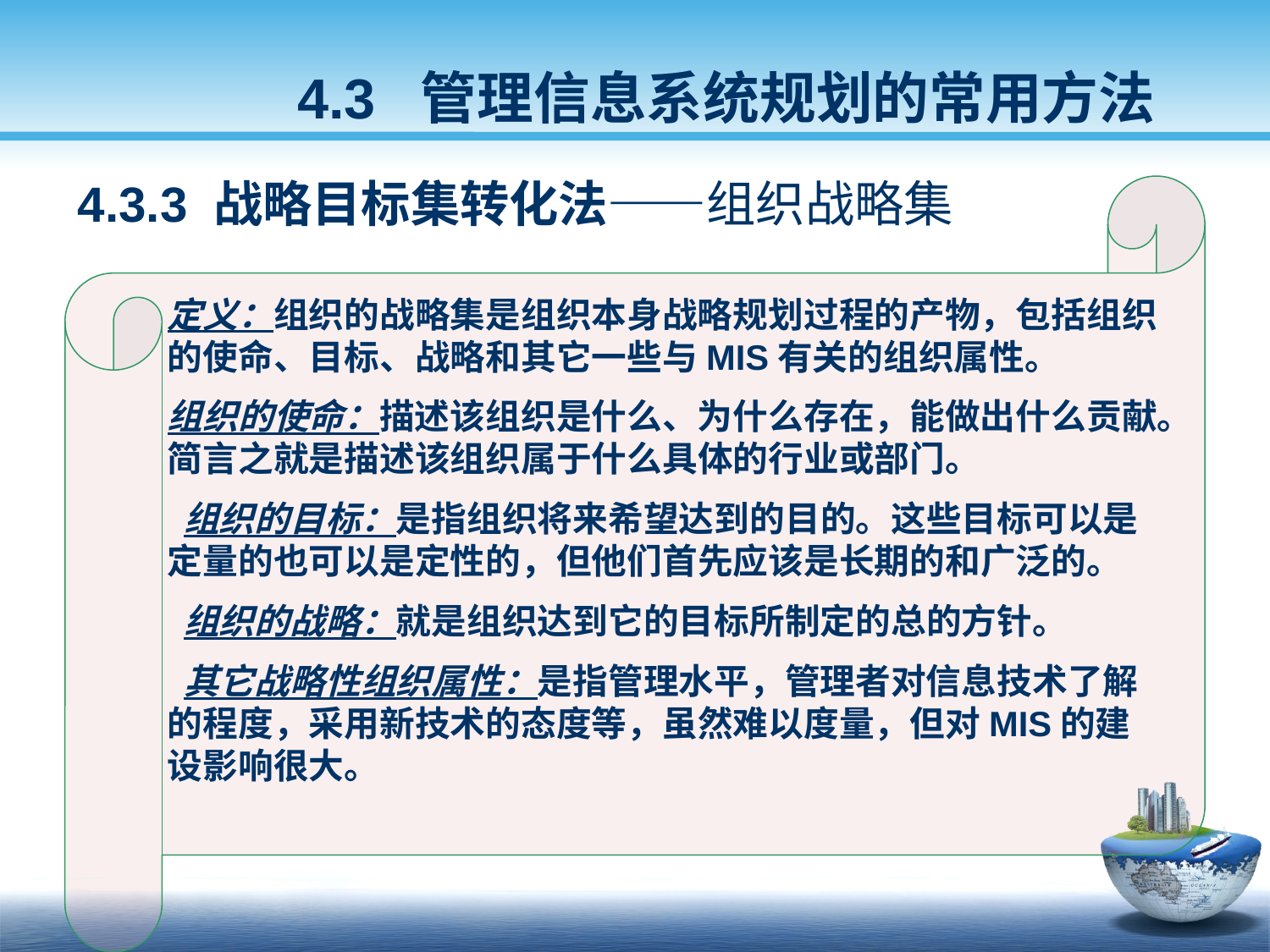

4.3  管理信息系统规划的常用方法
4.3.3 战略目标集转化法——组织战略集

定义：组织的战略集是组织本身战略规划过程的产物，包括组织的使命、目标、战略和其它一些与MIS有关的组织属性。
组织的使命：描述该组织是什么、为什么存在，能做出什么贡献。简言之就是描述该组织属于什么具体的行业或部门。
 组织的目标：是指组织将来希望达到的目的。这些目标可以是定量的也可以是定性的，但他们首先应该是长期的和广泛的。
 组织的战略：就是组织达到它的目标所制定的总的方针。
 其它战略性组织属性：是指管理水平，管理者对信息技术了解的程度，采用新技术的态度等，虽然难以度量，但对MIS的建设影响很大。